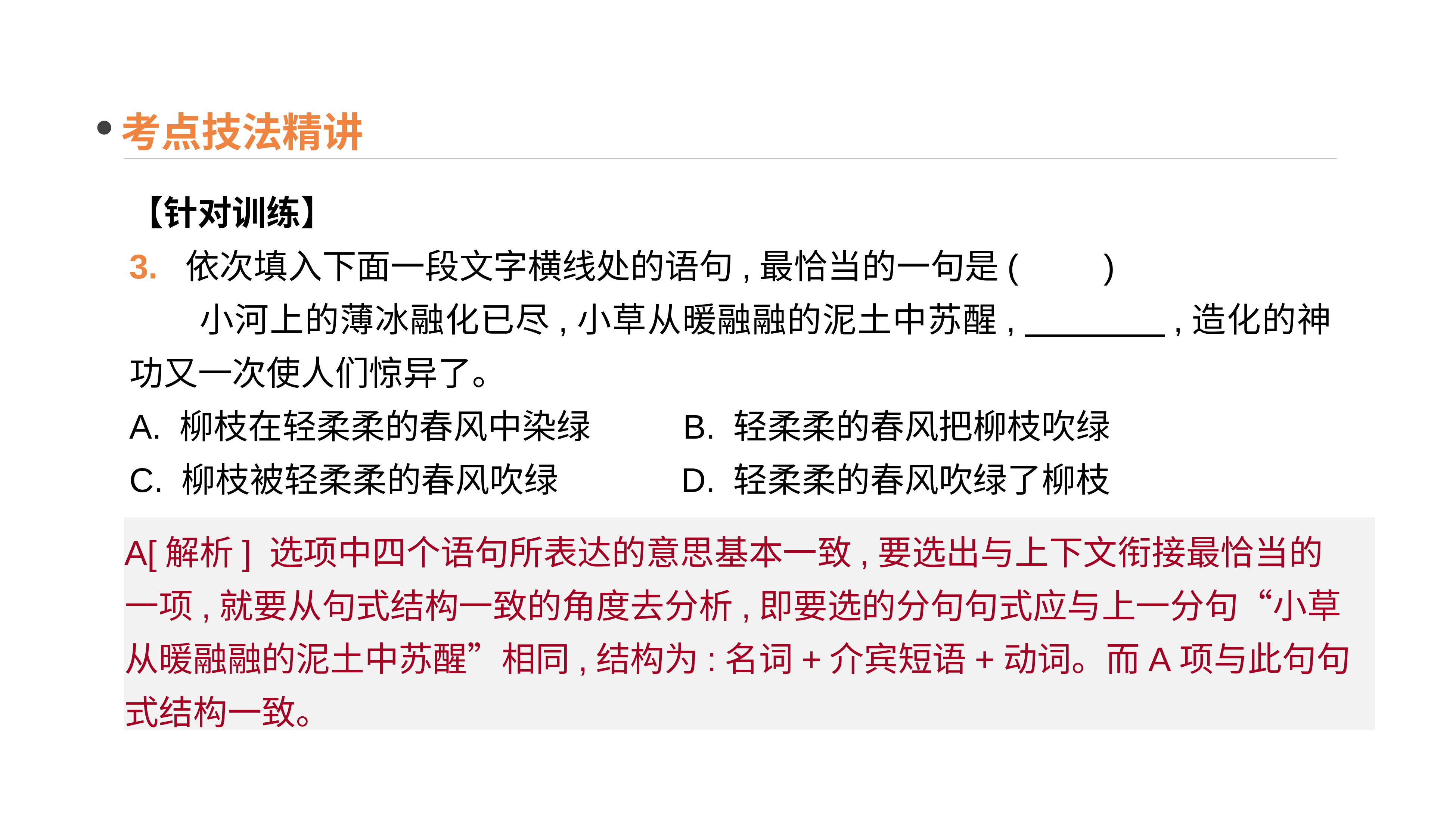

考点技法精讲

【针对训练】
3.  依次填入下面一段文字横线处的语句,最恰当的一句是(　　)
　　小河上的薄冰融化已尽,小草从暖融融的泥土中苏醒,　　　　,造化的神功又一次使人们惊异了。
A. 柳枝在轻柔柔的春风中染绿           B. 轻柔柔的春风把柳枝吹绿
C. 柳枝被轻柔柔的春风吹绿               D. 轻柔柔的春风吹绿了柳枝
A[解析] 选项中四个语句所表达的意思基本一致,要选出与上下文衔接最恰当的一项,就要从句式结构一致的角度去分析,即要选的分句句式应与上一分句“小草从暖融融的泥土中苏醒”相同,结构为:名词+介宾短语+动词。而A项与此句句式结构一致。